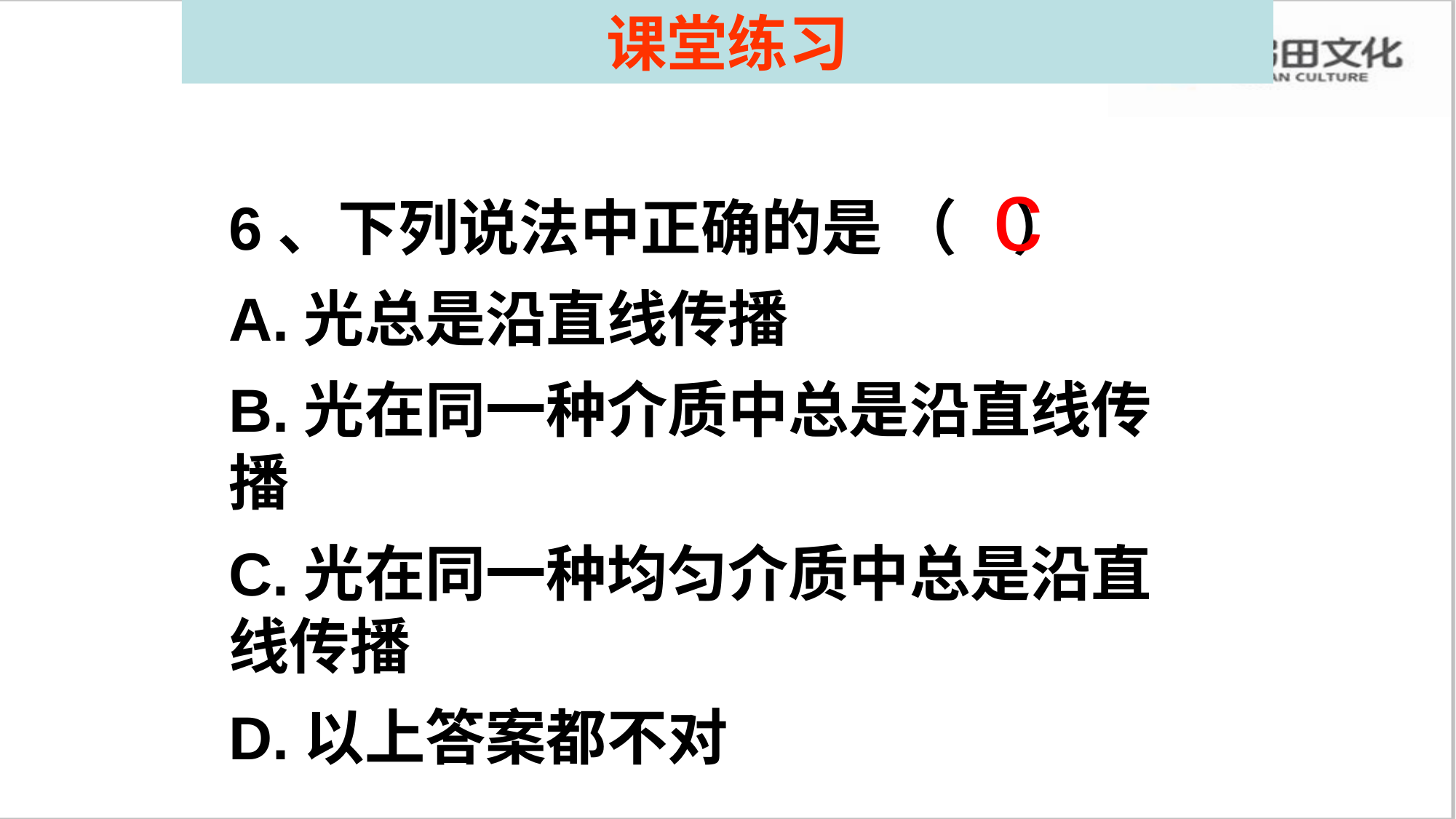

课堂练习
c
6、下列说法中正确的是 （    ）
A.光总是沿直线传播
B.光在同一种介质中总是沿直线传播
C.光在同一种均匀介质中总是沿直线传播
D.以上答案都不对